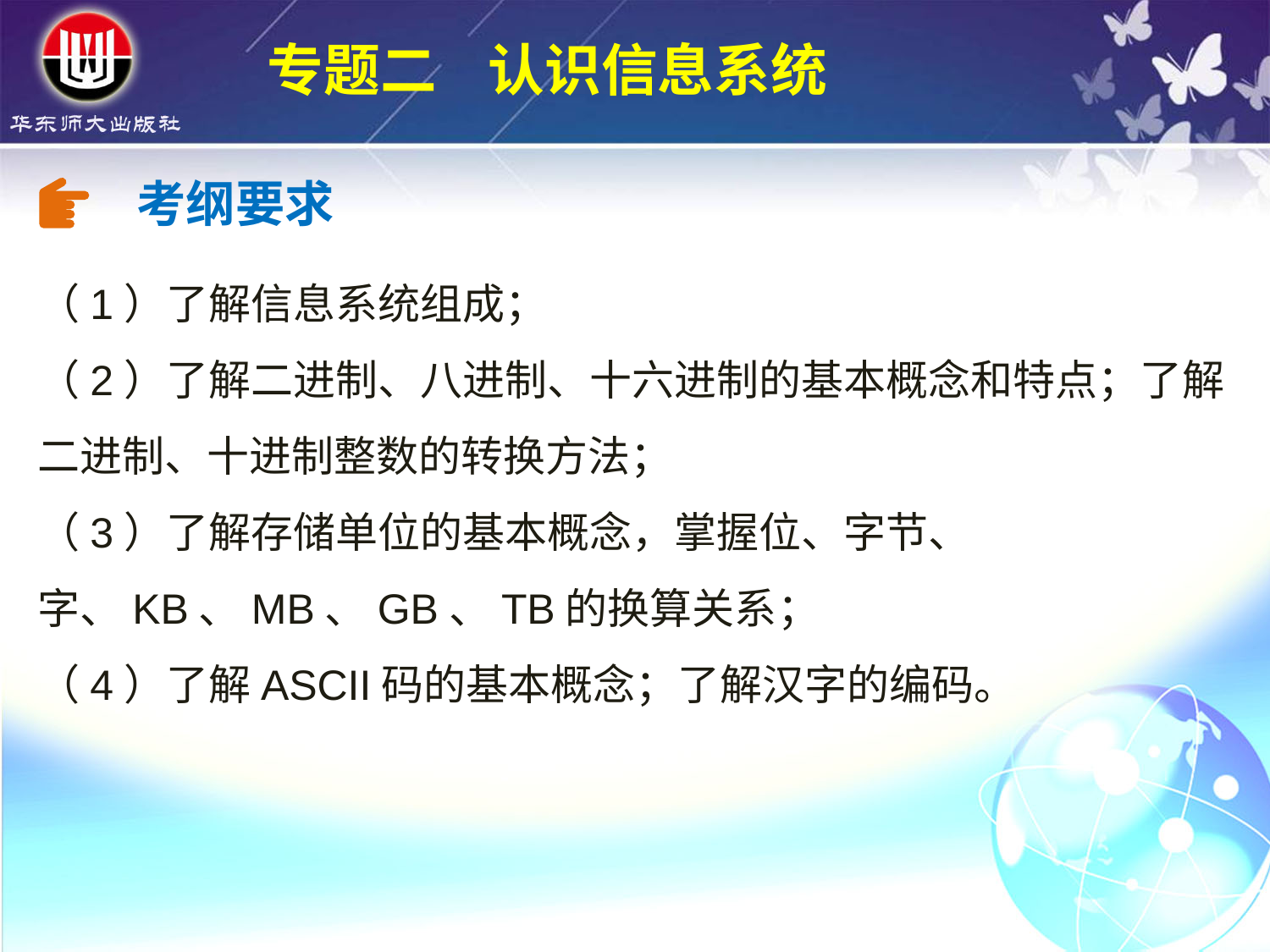

专题二    认识信息系统
考纲要求

（1）了解信息系统组成；
（2）了解二进制、八进制、十六进制的基本概念和特点；了解二进制、十进制整数的转换方法；
（3）了解存储单位的基本概念，掌握位、字节、字、KB、MB、GB、TB的换算关系；
（4）了解ASCII码的基本概念；了解汉字的编码。